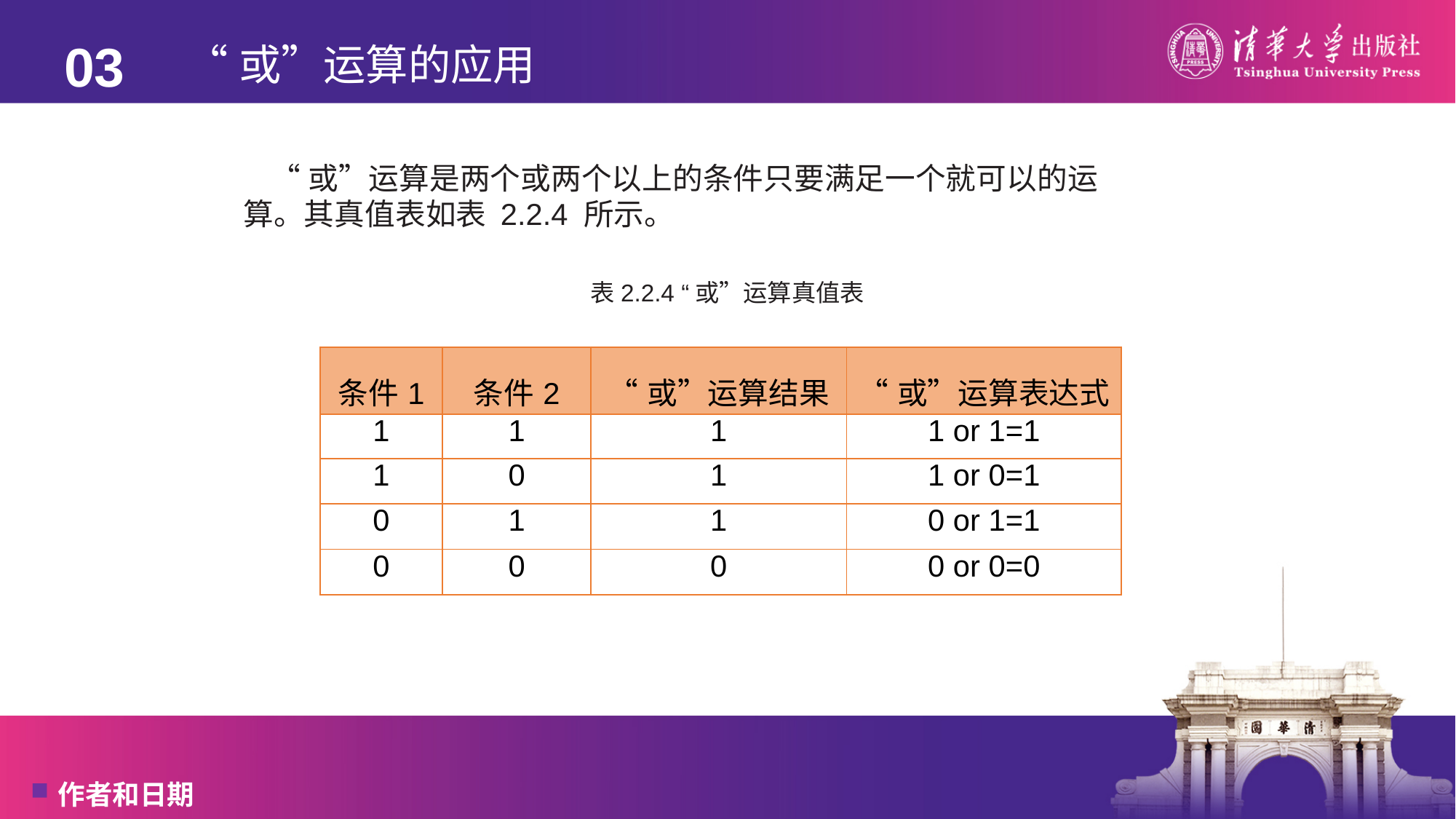

03
# “或”运算的应用
    “或”运算是两个或两个以上的条件只要满足一个就可以的运算。其真值表如表 2.2.4 所示。
表2.2.4 “或”运算真值表
| 条件1 | 条件2 | “或”运算结果 | “或”运算表达式 |
| --- | --- | --- | --- |
| 1 | 1 | 1 | 1 or 1=1 |
| 1 | 0 | 1 | 1 or 0=1 |
| 0 | 1 | 1 | 0 or 1=1 |
| 0 | 0 | 0 | 0 or 0=0 |
作者和日期